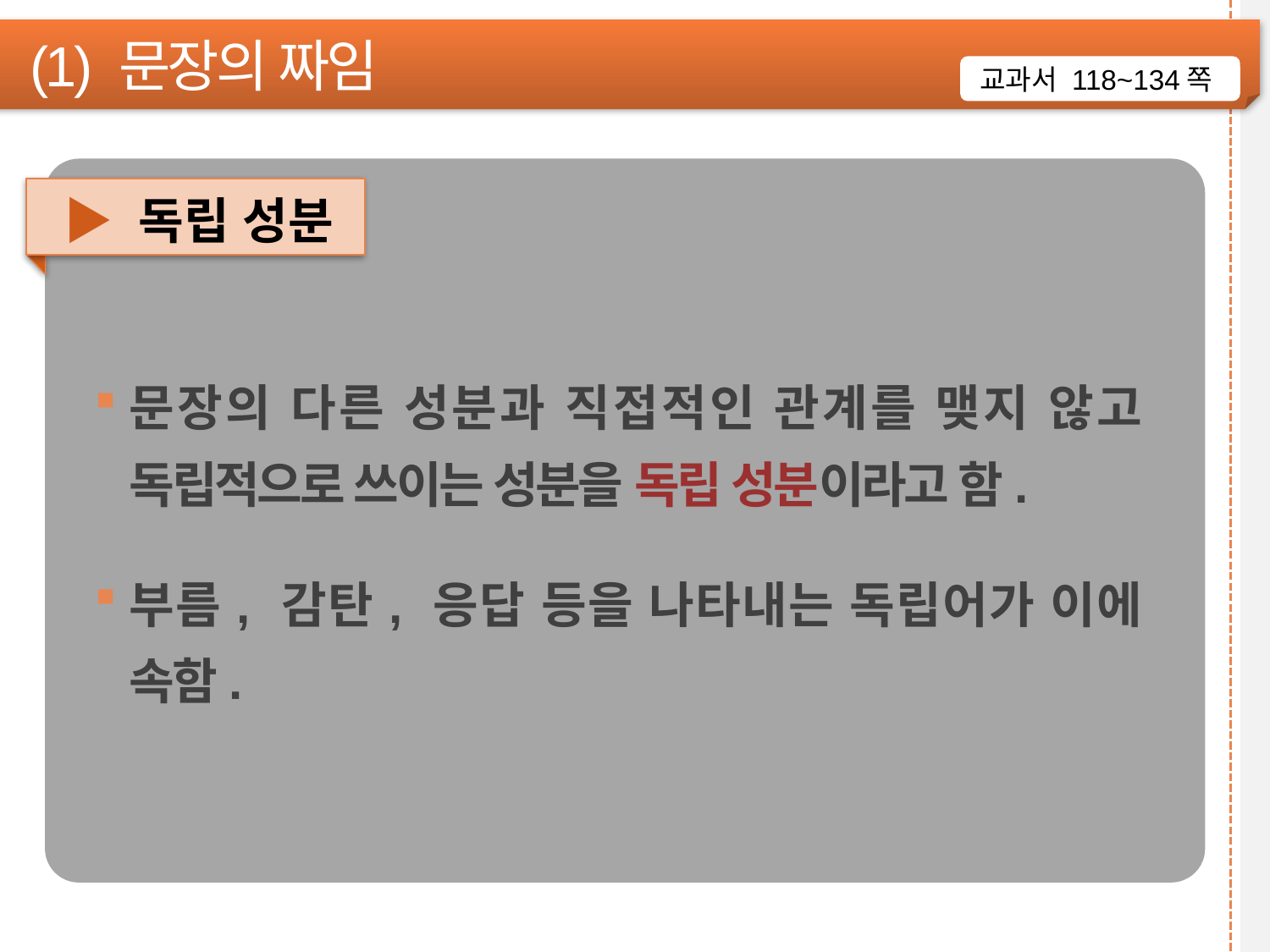

(1) 문장의 짜임
교과서 118~134쪽

▶ 독립 성분

문장의 다른 성분과 직접적인 관계를 맺지 않고 독립적으로 쓰이는 성분을 독립 성분이라고 함.

부름, 감탄, 응답 등을 나타내는 독립어가 이에 속함.